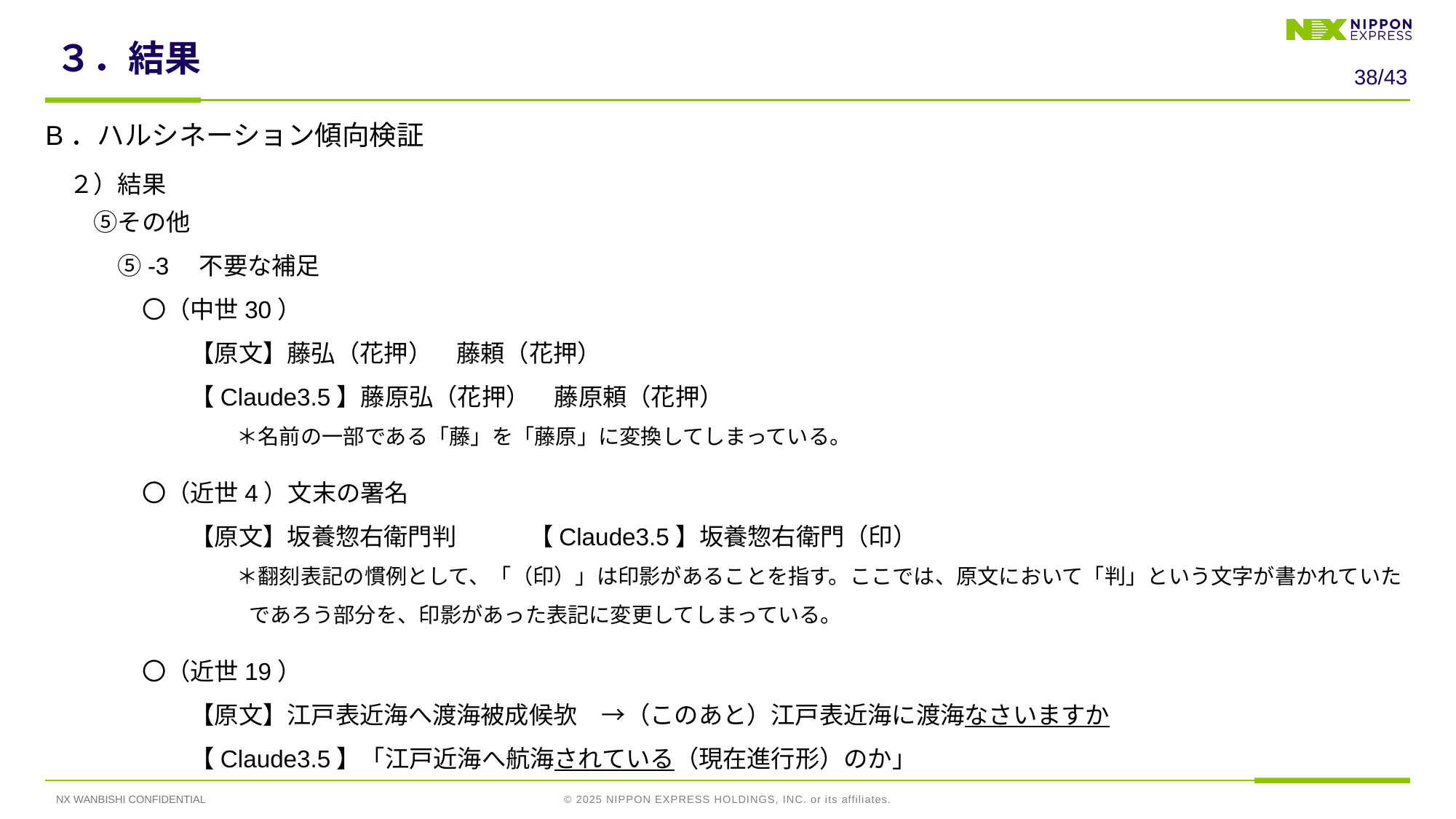

# ３．結果
38/43
B．ハルシネーション傾向検証
　２）結果
　　⑤その他
　　　⑤-3　不要な補足
　　　　〇（中世30）
　　　　　　【原文】藤弘（花押）　藤頼（花押）
　　　　　　【Claude3.5】藤原弘（花押）　藤原頼（花押）
　　　　　　　　　＊名前の一部である「藤」を「藤原」に変換してしまっている。

　　　　〇（近世4）文末の署名
　　　　　　【原文】坂養惣右衛門判　　　【Claude3.5】坂養惣右衛門（印）
　　　　　　　　　＊翻刻表記の慣例として、「（印）」は印影があることを指す。ここでは、原文において「判」という文字が書かれていたであろう部分を、印影があった表記に変更してしまっている。

　　　　〇（近世19）
　　　　　　【原文】江戸表近海へ渡海被成候欤　→（このあと）江戸表近海に渡海なさいますか
　　　　　　【Claude3.5】「江戸近海へ航海されている（現在進行形）のか」

NX WANBISHI CONFIDENTIAL